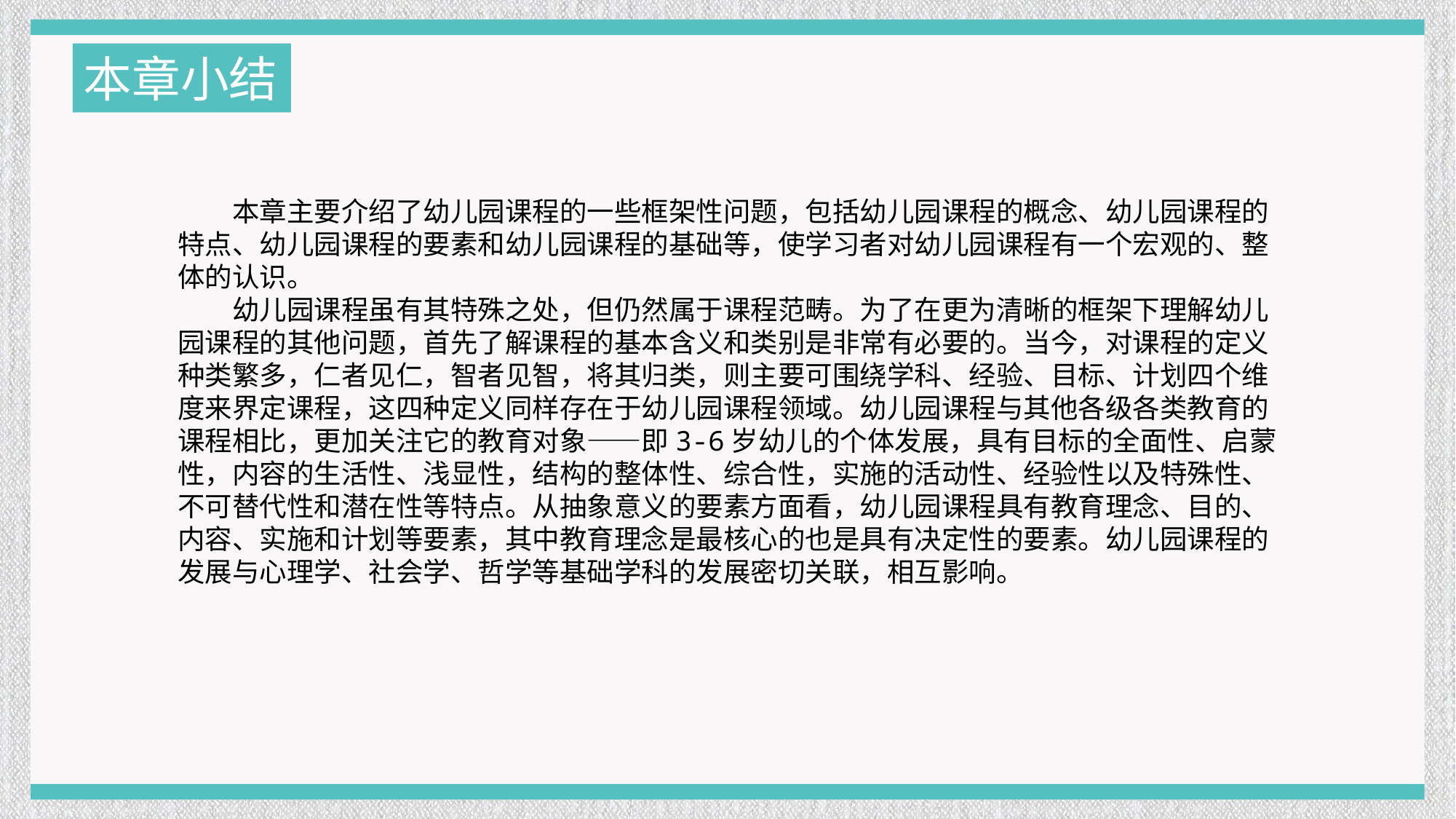

本章小结
本章主要介绍了幼儿园课程的一些框架性问题，包括幼儿园课程的概念、幼儿园课程的特点、幼儿园课程的要素和幼儿园课程的基础等，使学习者对幼儿园课程有一个宏观的、整体的认识。
幼儿园课程虽有其特殊之处，但仍然属于课程范畴。为了在更为清晰的框架下理解幼儿园课程的其他问题，首先了解课程的基本含义和类别是非常有必要的。当今，对课程的定义种类繁多，仁者见仁，智者见智，将其归类，则主要可围绕学科、经验、目标、计划四个维度来界定课程，这四种定义同样存在于幼儿园课程领域。幼儿园课程与其他各级各类教育的课程相比，更加关注它的教育对象——即3-6岁幼儿的个体发展，具有目标的全面性、启蒙性，内容的生活性、浅显性，结构的整体性、综合性，实施的活动性、经验性以及特殊性、不可替代性和潜在性等特点。从抽象意义的要素方面看，幼儿园课程具有教育理念、目的、内容、实施和计划等要素，其中教育理念是最核心的也是具有决定性的要素。幼儿园课程的发展与心理学、社会学、哲学等基础学科的发展密切关联，相互影响。